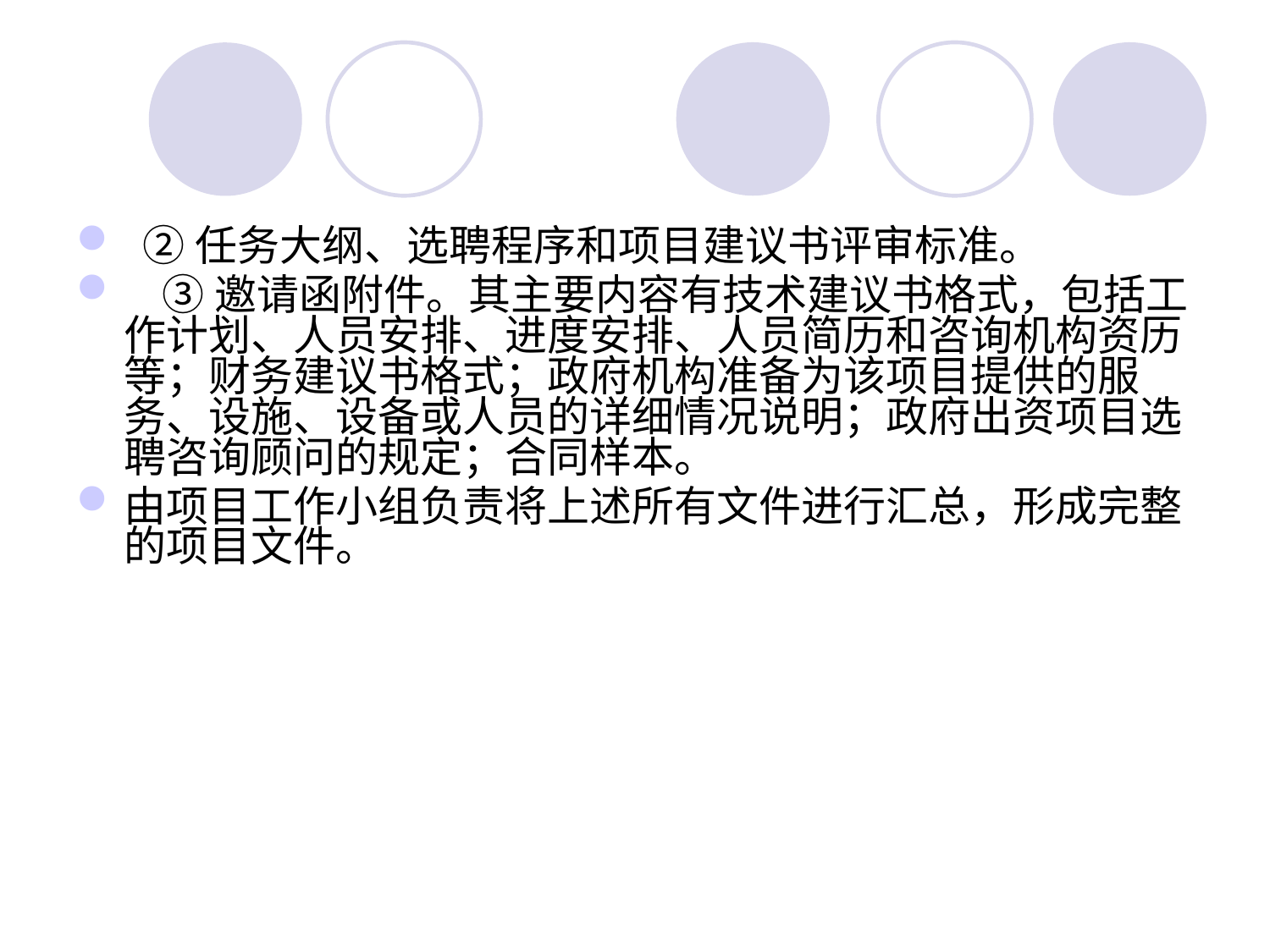

#
  ②任务大纲、选聘程序和项目建议书评审标准。
    ③邀请函附件。其主要内容有技术建议书格式，包括工作计划、人员安排、进度安排、人员简历和咨询机构资历等；财务建议书格式；政府机构准备为该项目提供的服务、设施、设备或人员的详细情况说明；政府出资项目选聘咨询顾问的规定；合同样本。
由项目工作小组负责将上述所有文件进行汇总，形成完整的项目文件。